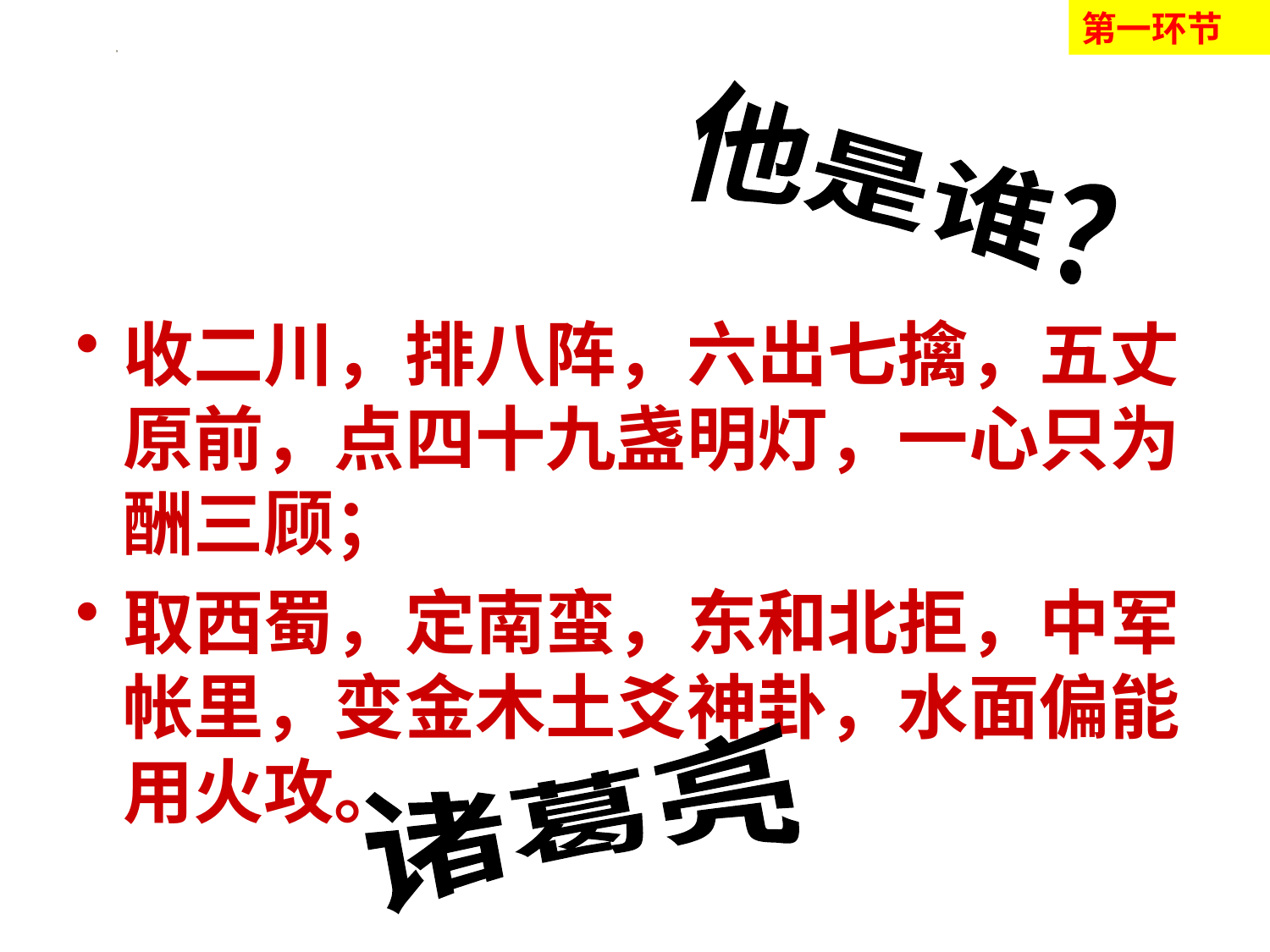

第一环节
他是谁？
收二川，排八阵，六出七擒，五丈原前，点四十九盏明灯，一心只为酬三顾；
取西蜀，定南蛮，东和北拒，中军帐里，变金木土爻神卦，水面偏能用火攻。

诸葛亮